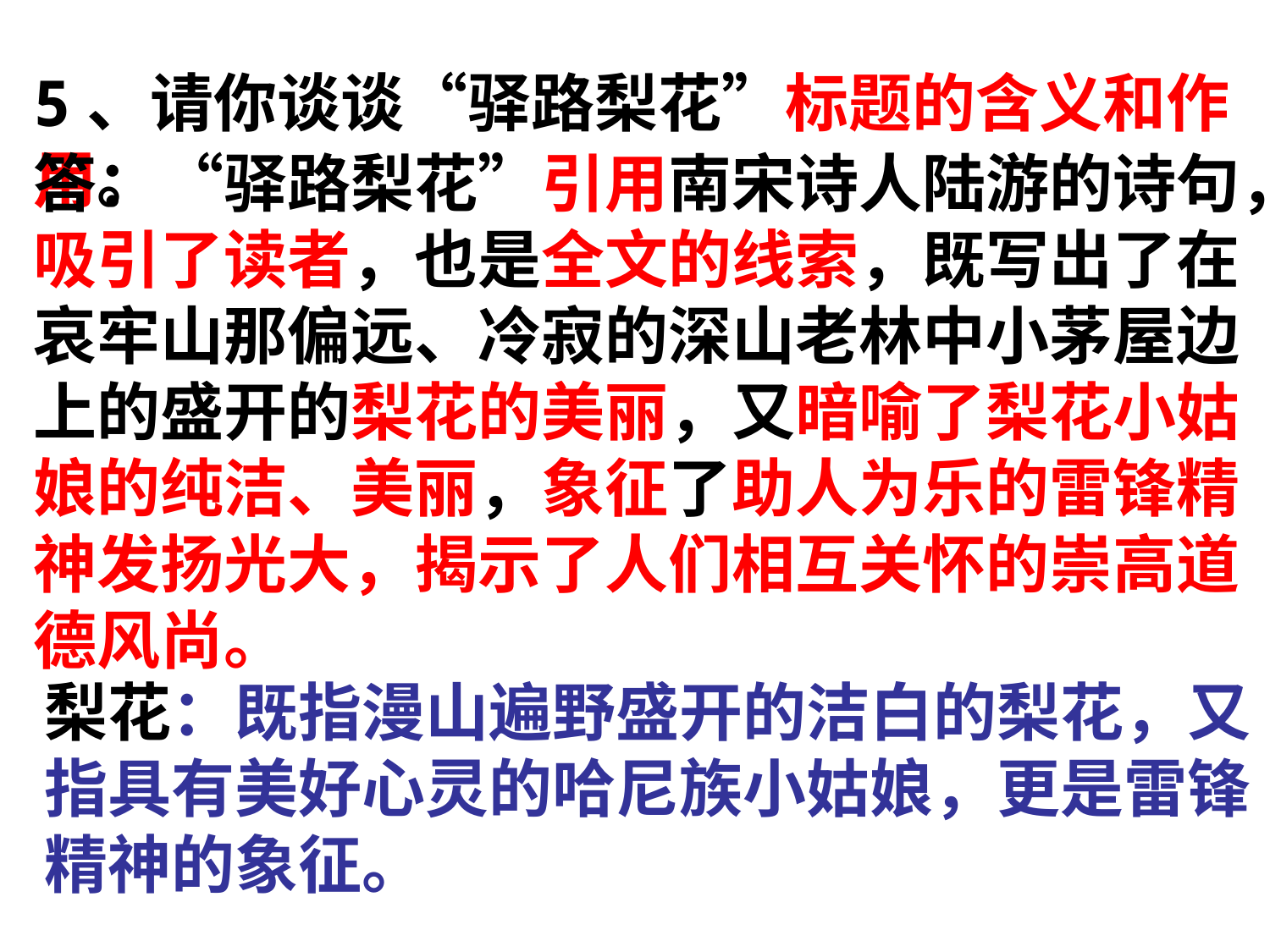

5、请你谈谈“驿路梨花”标题的含义和作用。
答：“驿路梨花”引用南宋诗人陆游的诗句，吸引了读者，也是全文的线索，既写出了在哀牢山那偏远、冷寂的深山老林中小茅屋边上的盛开的梨花的美丽，又暗喻了梨花小姑娘的纯洁、美丽，象征了助人为乐的雷锋精神发扬光大，揭示了人们相互关怀的崇高道德风尚。
梨花：既指漫山遍野盛开的洁白的梨花，又指具有美好心灵的哈尼族小姑娘，更是雷锋精神的象征。